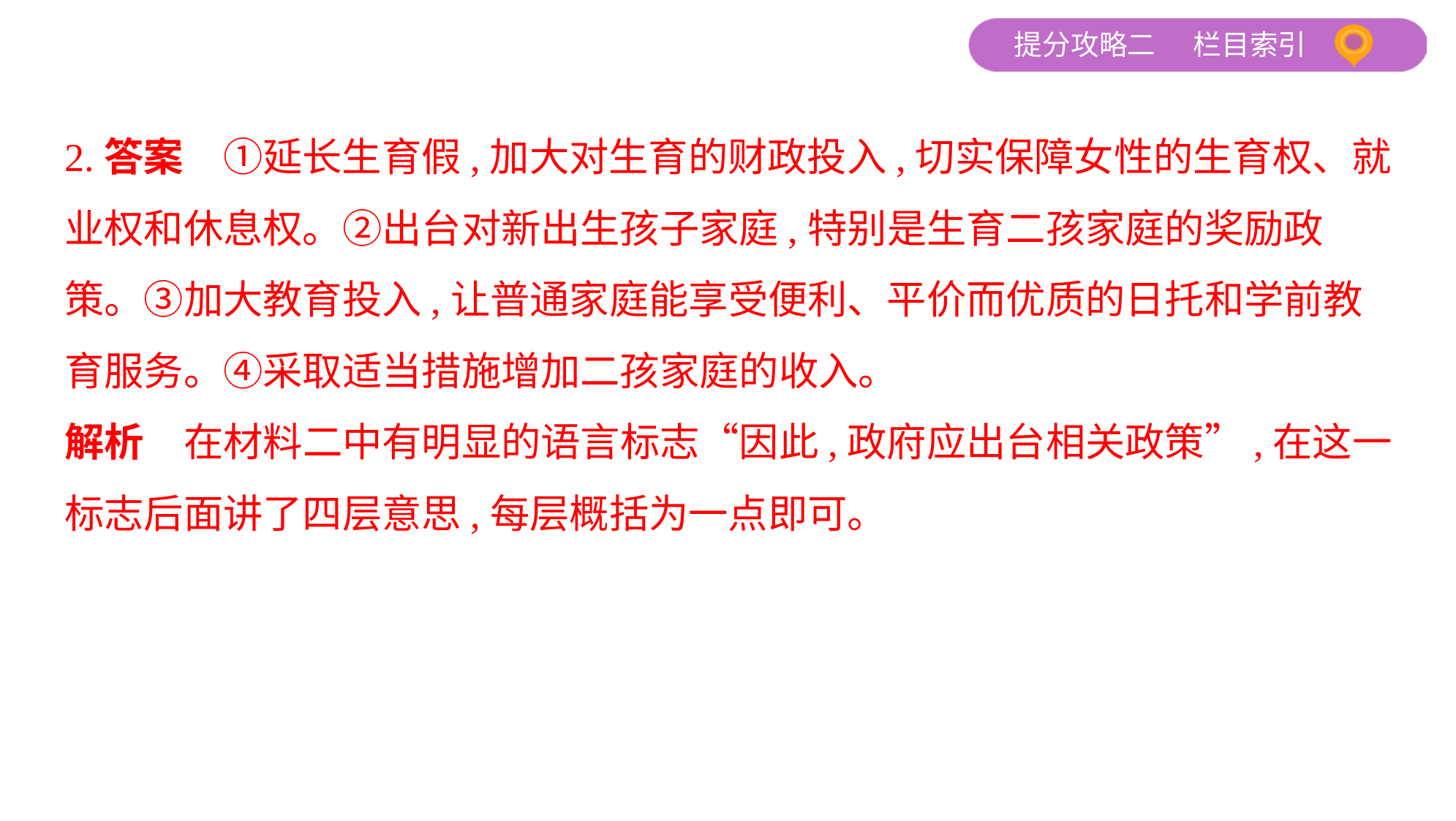

2.答案　①延长生育假,加大对生育的财政投入,切实保障女性的生育权、就
业权和休息权。②出台对新出生孩子家庭,特别是生育二孩家庭的奖励政
策。③加大教育投入,让普通家庭能享受便利、平价而优质的日托和学前教
育服务。④采取适当措施增加二孩家庭的收入。
解析　在材料二中有明显的语言标志“因此,政府应出台相关政策”,在这一
标志后面讲了四层意思,每层概括为一点即可。